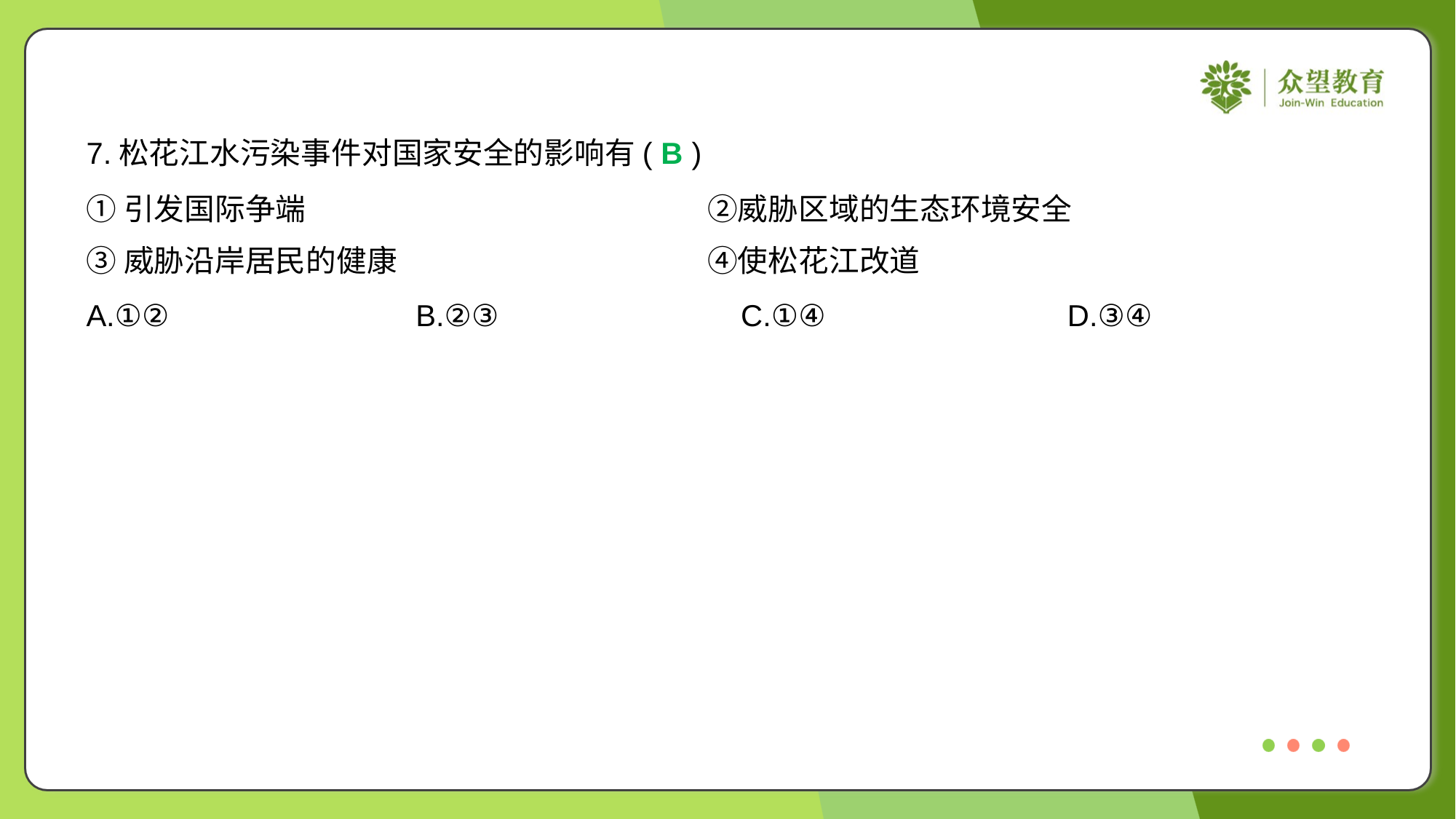

7.松花江水污染事件对国家安全的影响有(     )
B
①引发国际争端	②威胁区域的生态环境安全
③威胁沿岸居民的健康	④使松花江改道
A.①②	B.②③	C.①④	D.③④